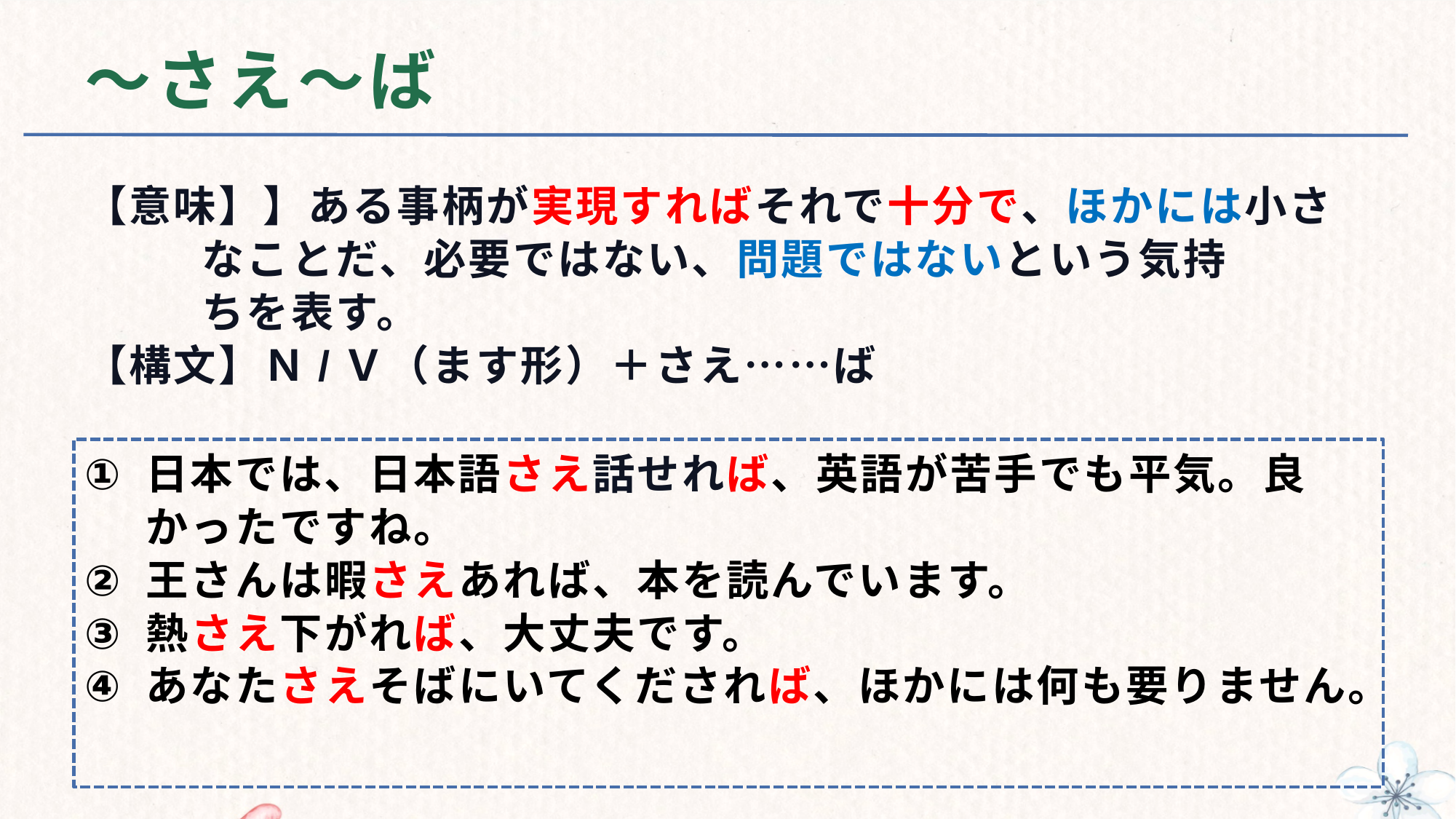

# ～さえ～ば
【意味】】ある事柄が実現すればそれで十分で、ほかには小さ
         なことだ、必要ではない、問題ではないという気持
         ちを表す。
【構文】Ｎ/Ｖ（ます形）＋さえ……ば
日本では、日本語さえ話せれば、英語が苦手でも平気。良かったですね。
王さんは暇さえあれば、本を読んでいます。
熱さえ下がれば、大丈夫です。
あなたさえそばにいてくだされば、ほかには何も要りません。